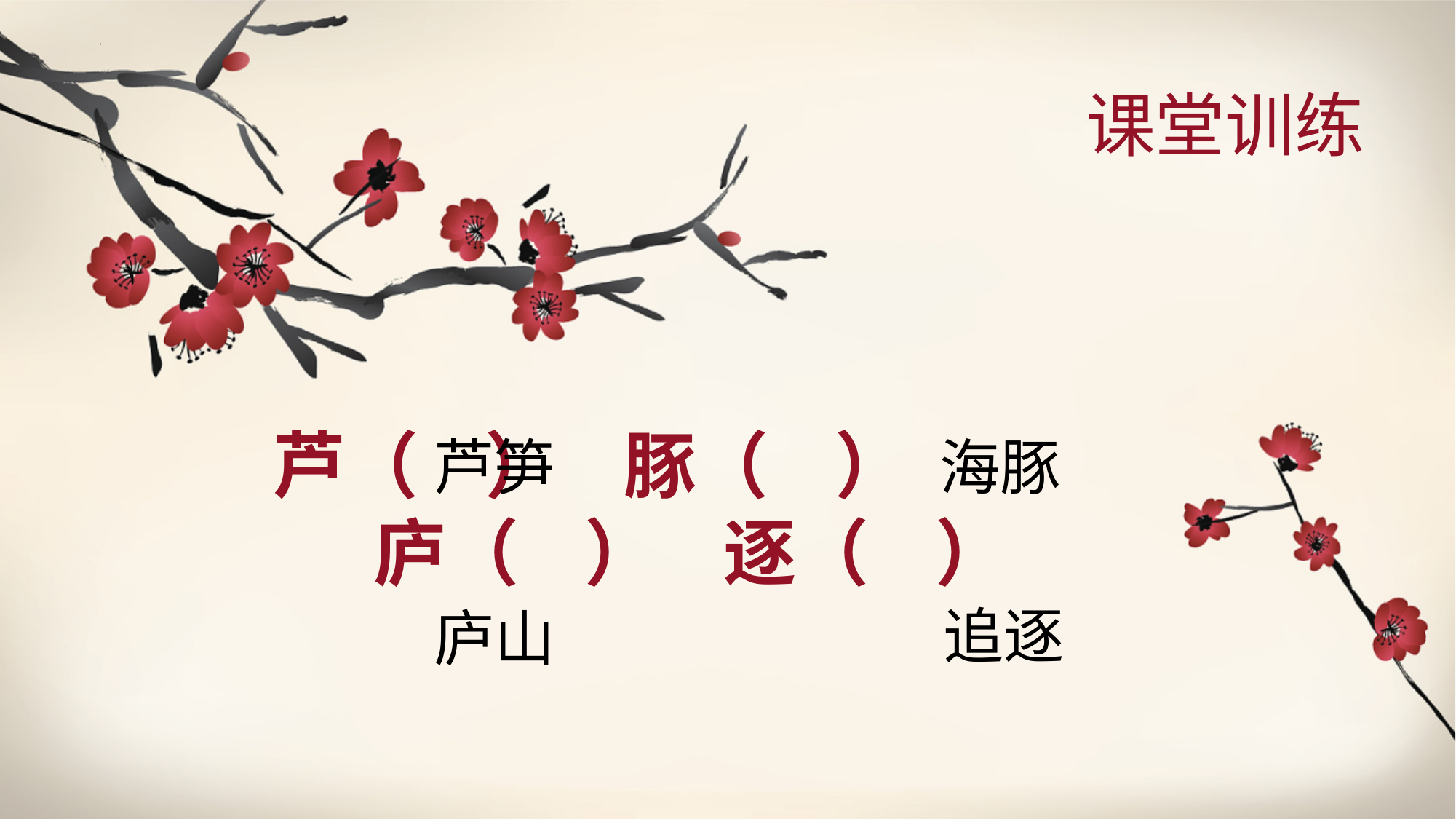

课堂训练
芦（    ）    豚（    ）
     庐（    ）    逐（    ）

芦笋
海豚
追逐
庐山